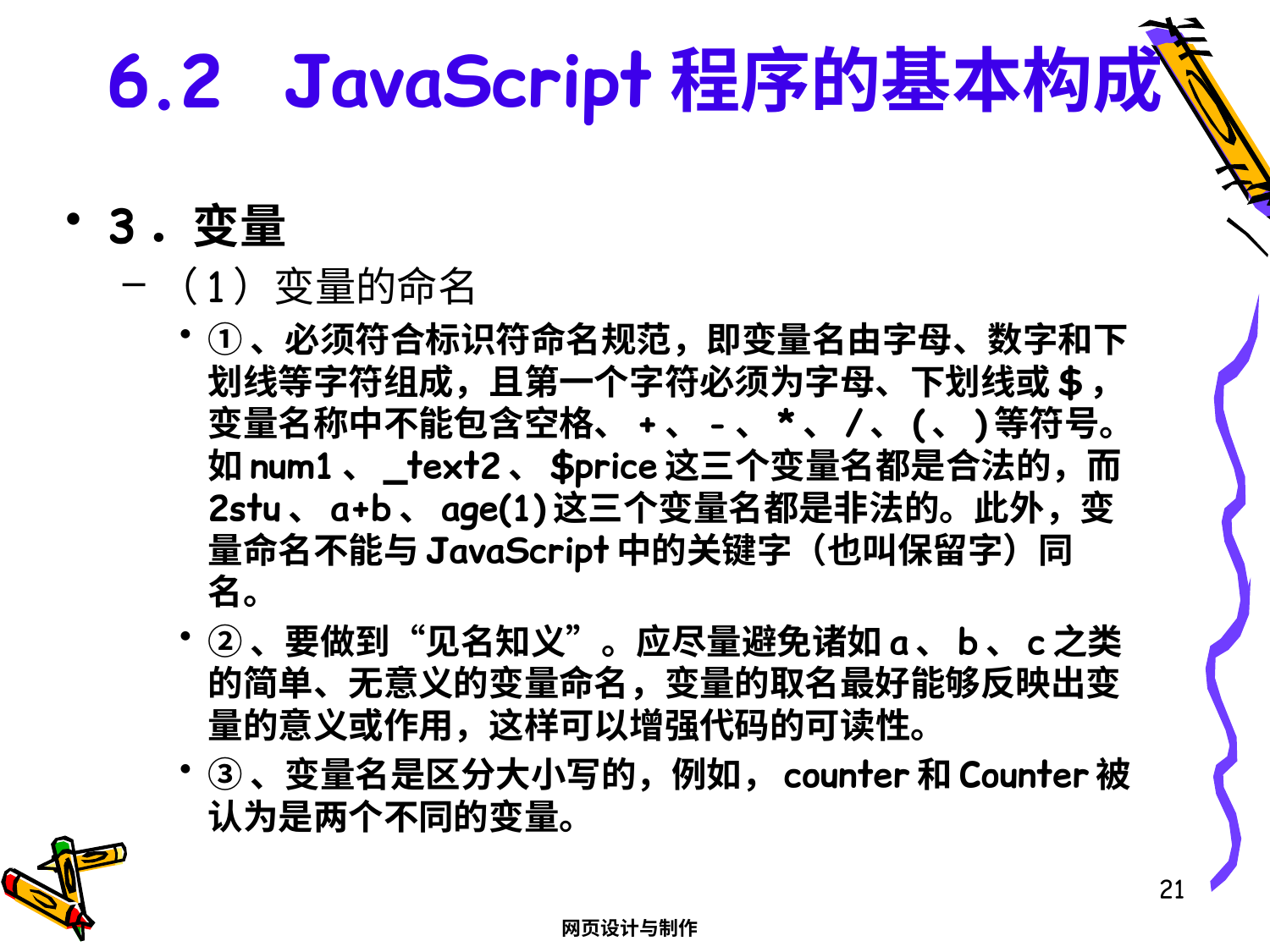

# 6.2  JavaScript程序的基本构成
3．变量
（1）变量的命名
①、必须符合标识符命名规范，即变量名由字母、数字和下划线等字符组成，且第一个字符必须为字母、下划线或$，变量名称中不能包含空格、+、-、*、/、(、)等符号。如num1、_text2、$price这三个变量名都是合法的，而2stu、a+b、age(1)这三个变量名都是非法的。此外，变量命名不能与JavaScript中的关键字（也叫保留字）同名。
②、要做到“见名知义”。应尽量避免诸如a、b、c之类的简单、无意义的变量命名，变量的取名最好能够反映出变量的意义或作用，这样可以增强代码的可读性。
③、变量名是区分大小写的，例如，counter和Counter被认为是两个不同的变量。
21
网页设计与制作